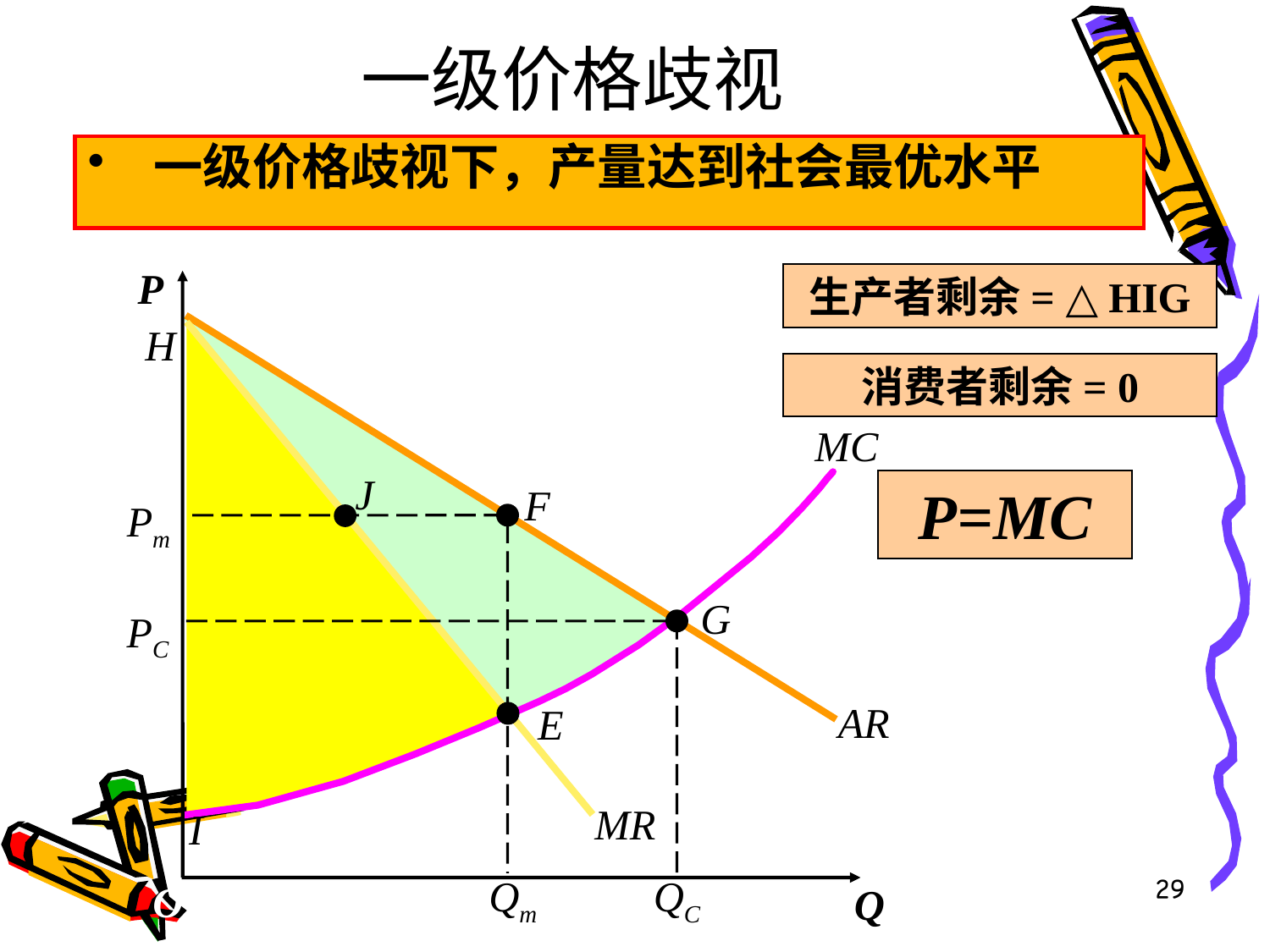

# 一级价格歧视
一级价格歧视下，产量达到社会最优水平
P

O
Q

生产者剩余= △ HIG
H

AR

MR
消费者剩余= 0
MC

J
F
Pm

E

Qm
P=MC

G
PC

QC
I
29